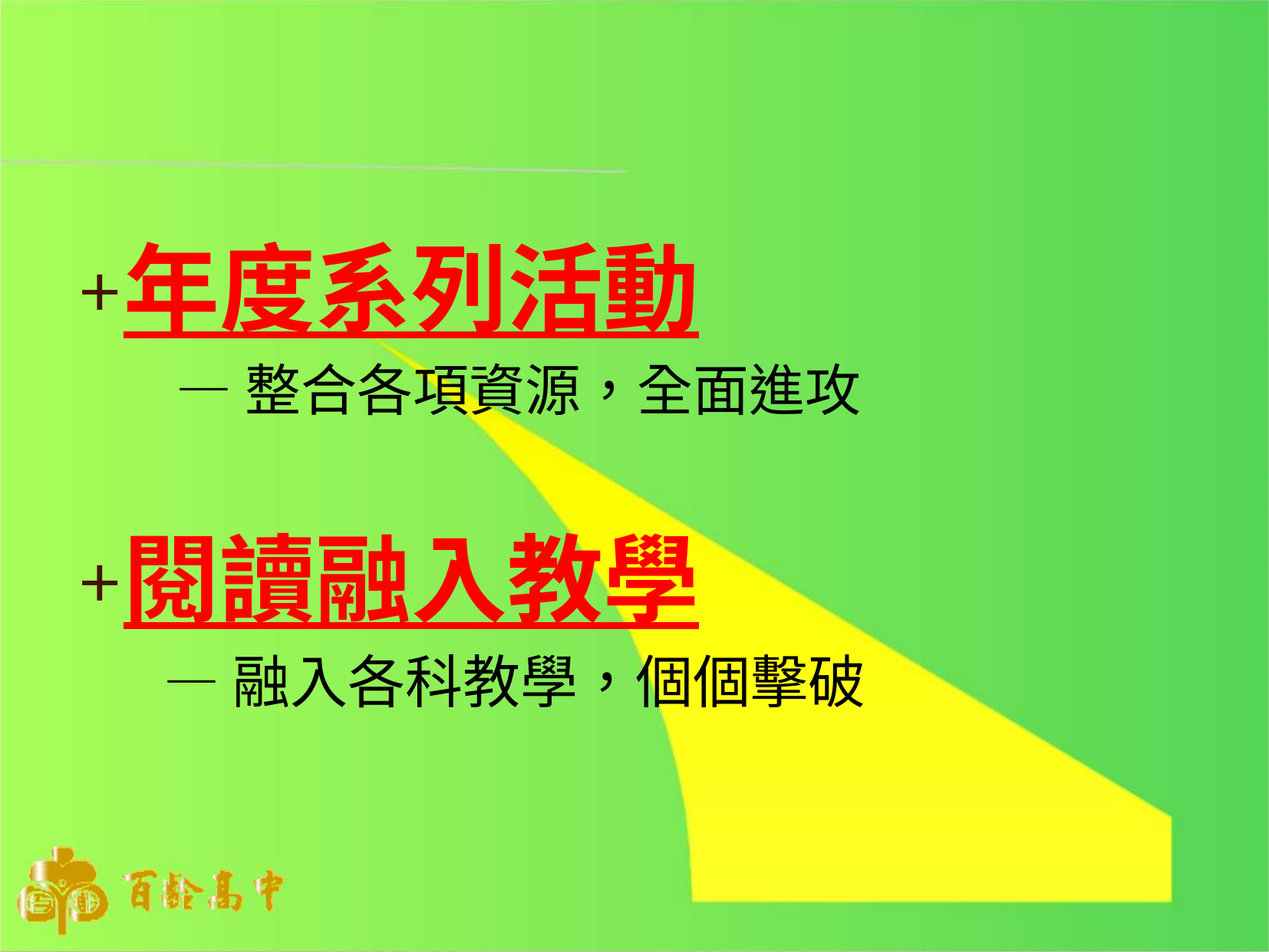

#
年度系列活動
        —整合各項資源，全面進攻

閱讀融入教學
       —融入各科教學，個個擊破